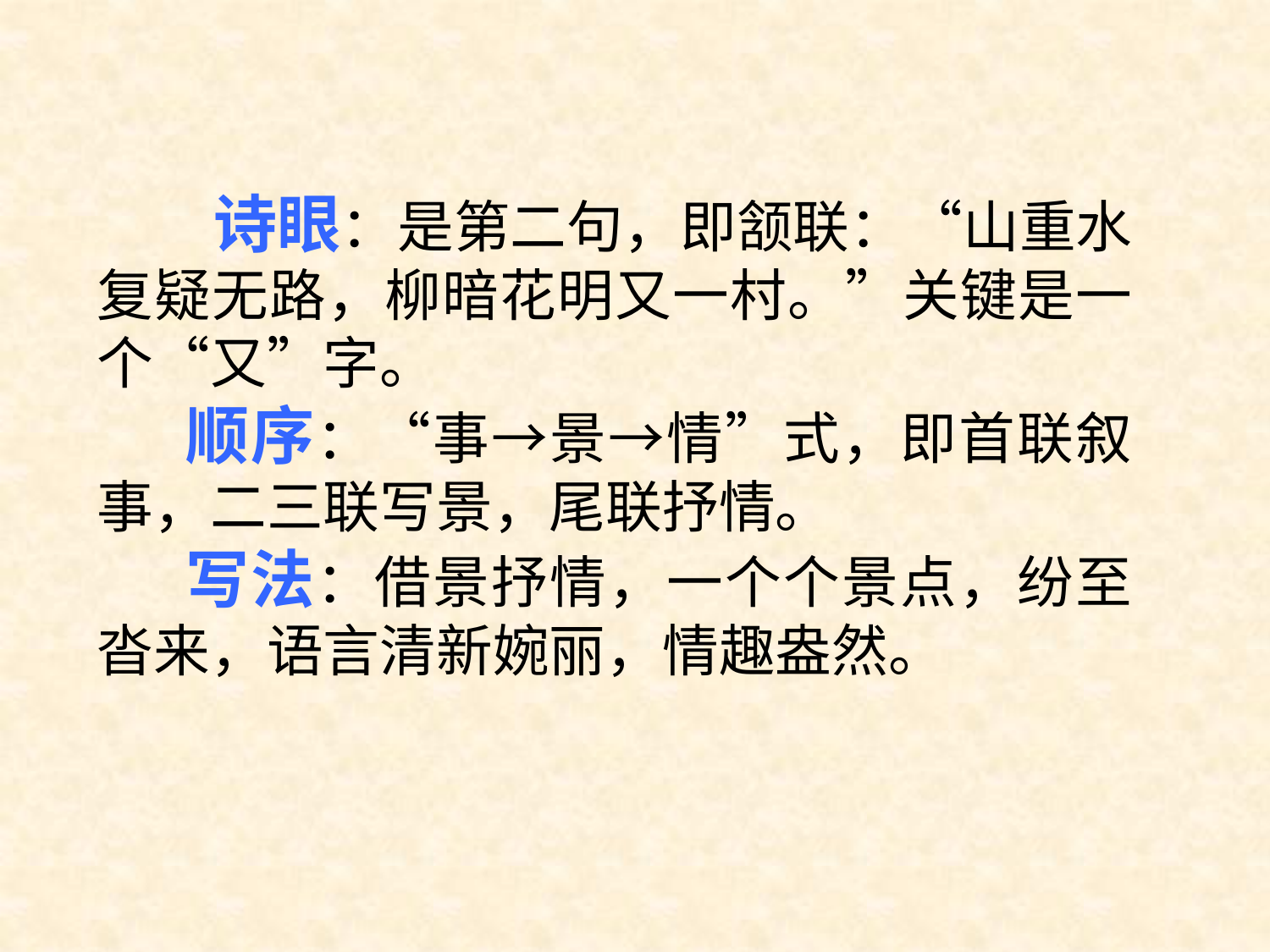

诗眼：是第二句，即颔联：“山重水复疑无路，柳暗花明又一村。”关键是一个“又”字。
     顺序：“事→景→情”式，即首联叙事，二三联写景，尾联抒情。
     写法：借景抒情，一个个景点，纷至沓来，语言清新婉丽，情趣盎然。